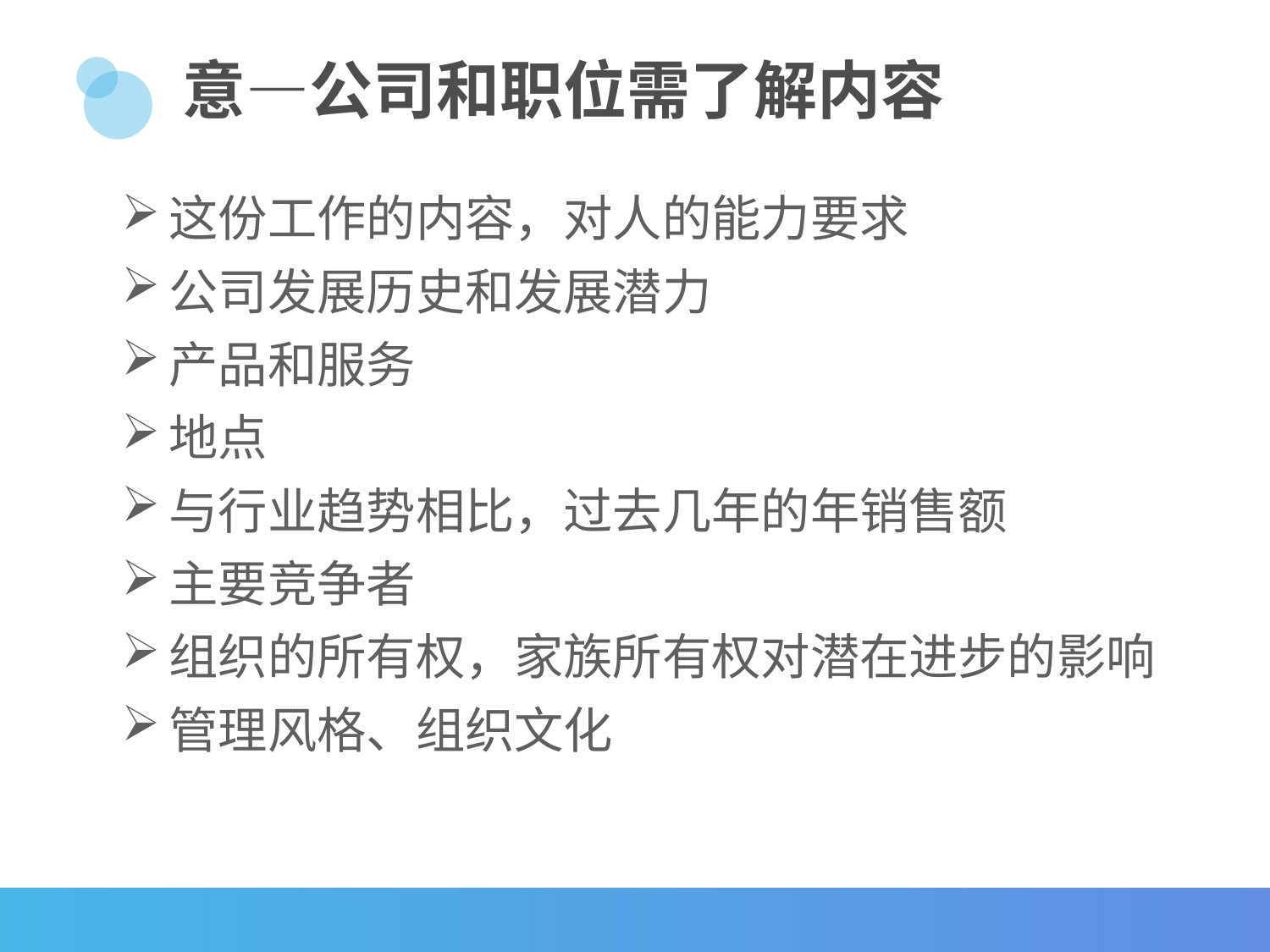

# 意—公司和职位需了解内容
这份工作的内容，对人的能力要求
公司发展历史和发展潜力
产品和服务
地点
与行业趋势相比，过去几年的年销售额
主要竞争者
组织的所有权，家族所有权对潜在进步的影响
管理风格、组织文化